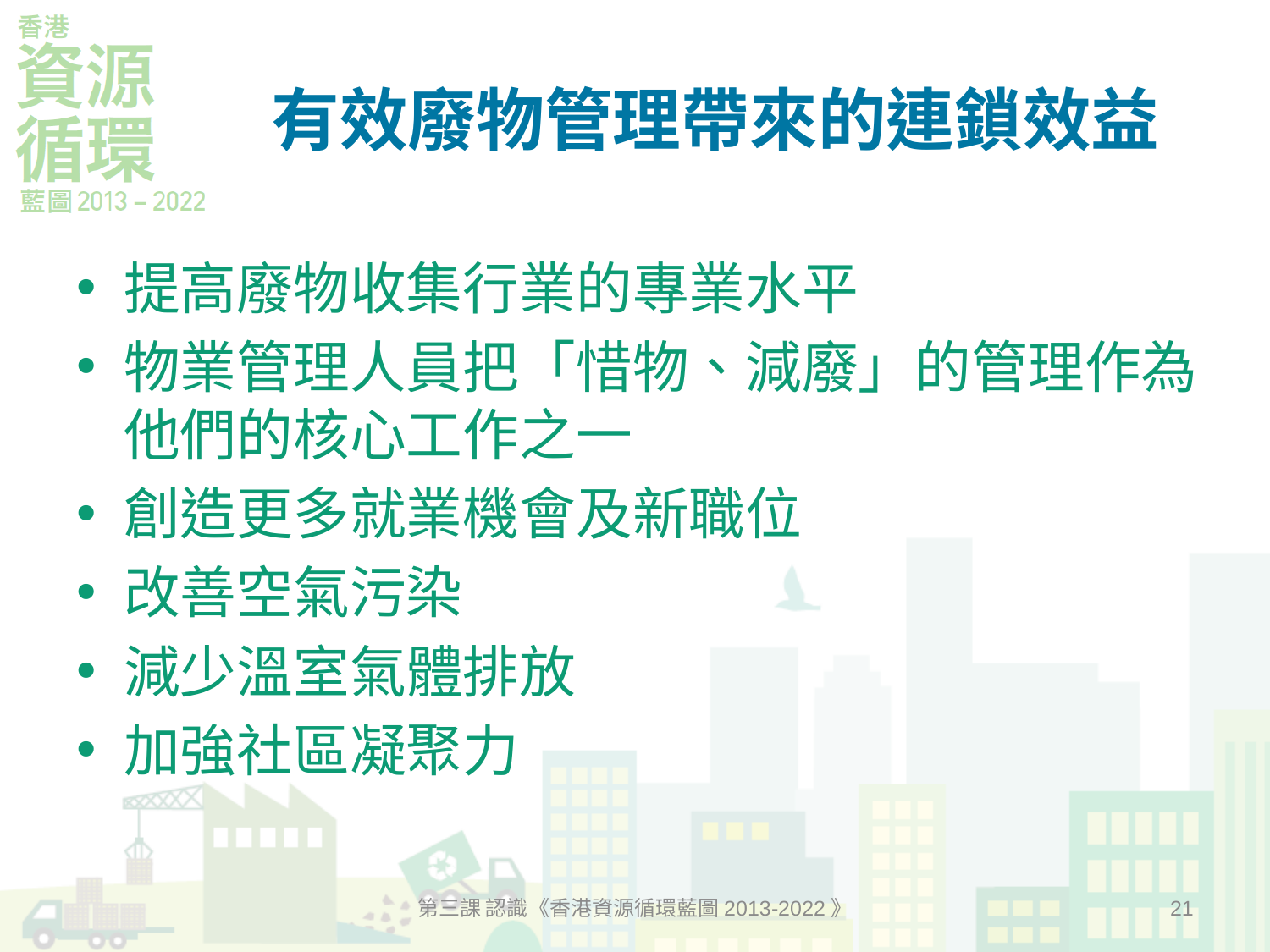

# 有效廢物管理帶來的連鎖效益
提高廢物收集行業的專業水平
物業管理人員把「惜物、減廢」的管理作為他們的核心工作之一
創造更多就業機會及新職位
改善空氣污染
減少溫室氣體排放
加強社區凝聚力
第三課 認識《香港資源循環藍圖2013-2022》
21